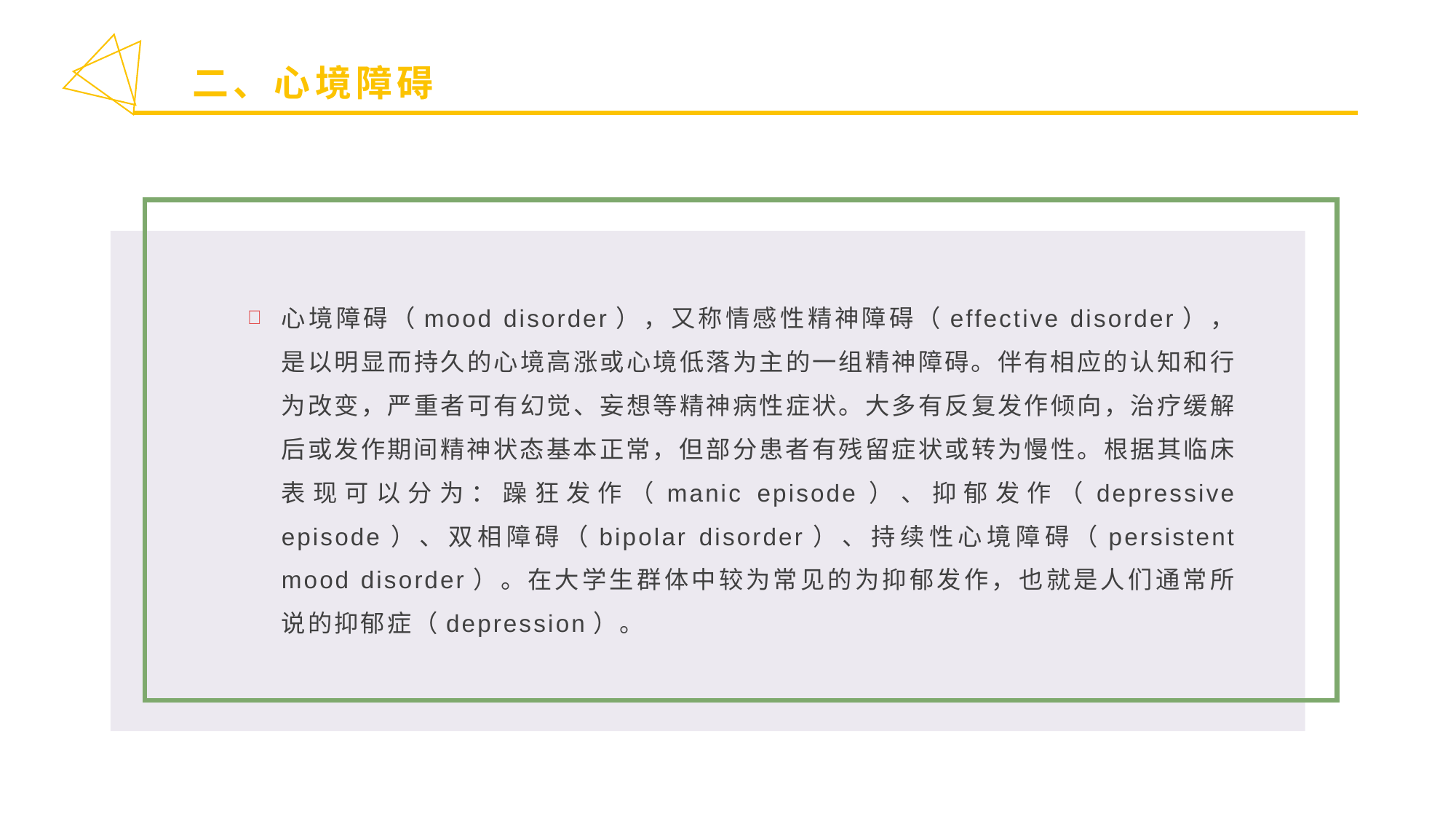

二、心境障碍

心境障碍（mood disorder），又称情感性精神障碍（effective disorder），是以明显而持久的心境高涨或心境低落为主的一组精神障碍。伴有相应的认知和行为改变，严重者可有幻觉、妄想等精神病性症状。大多有反复发作倾向，治疗缓解后或发作期间精神状态基本正常，但部分患者有残留症状或转为慢性。根据其临床表现可以分为：躁狂发作（manic episode）、抑郁发作（depressive episode）、双相障碍（bipolar disorder）、持续性心境障碍（persistent mood disorder）。在大学生群体中较为常见的为抑郁发作，也就是人们通常所说的抑郁症（depression）。